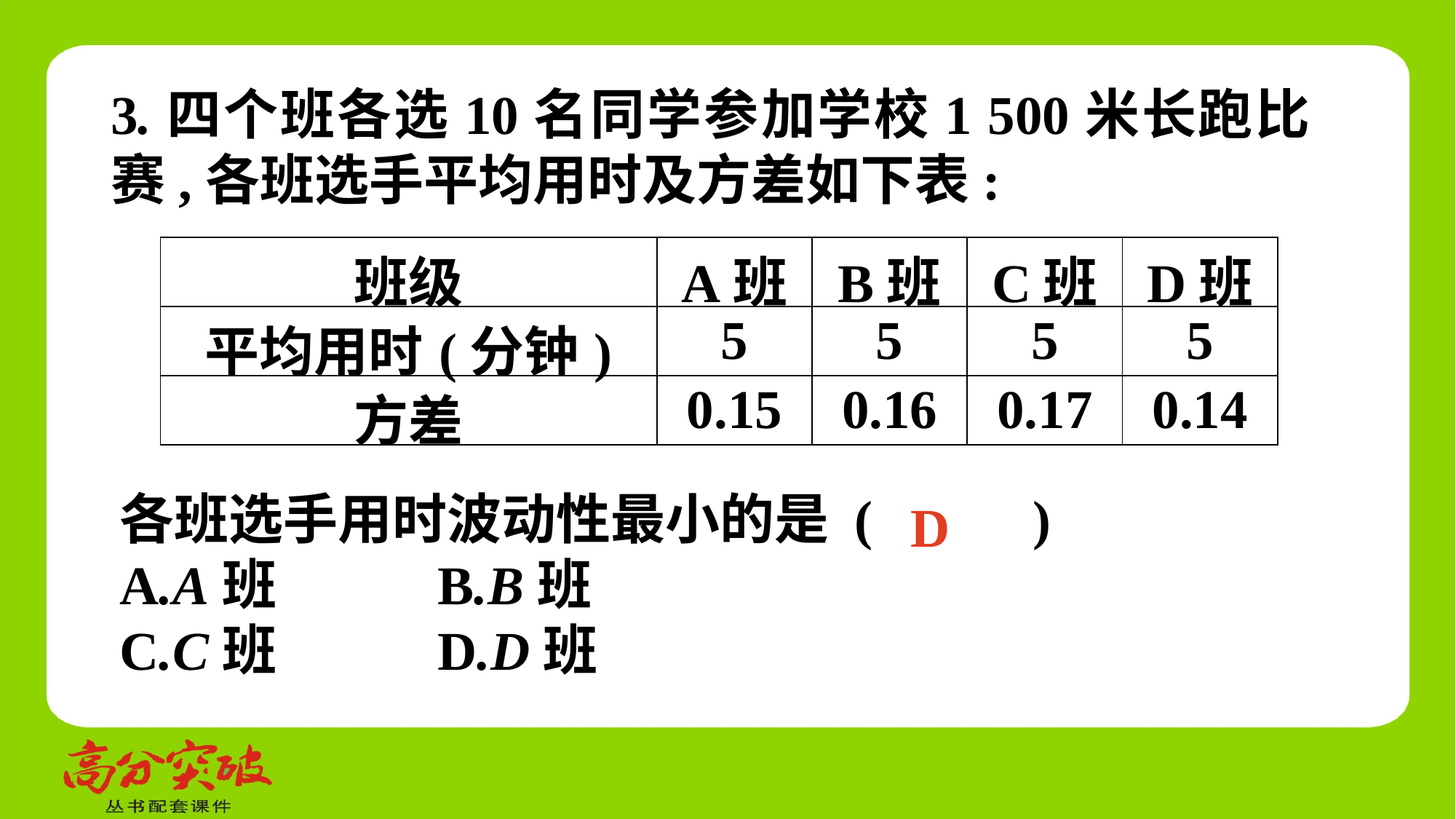

3.四个班各选10名同学参加学校1 500米长跑比赛,各班选手平均用时及方差如下表:
| 班级 | A班 | B班 | C班 | D班 |
| --- | --- | --- | --- | --- |
| 平均用时(分钟) | 5 | 5 | 5 | 5 |
| 方差 | 0.15 | 0.16 | 0.17 | 0.14 |
各班选手用时波动性最小的是 (　  　)
A.A班	       B.B班
C.C班	       D.D班
D